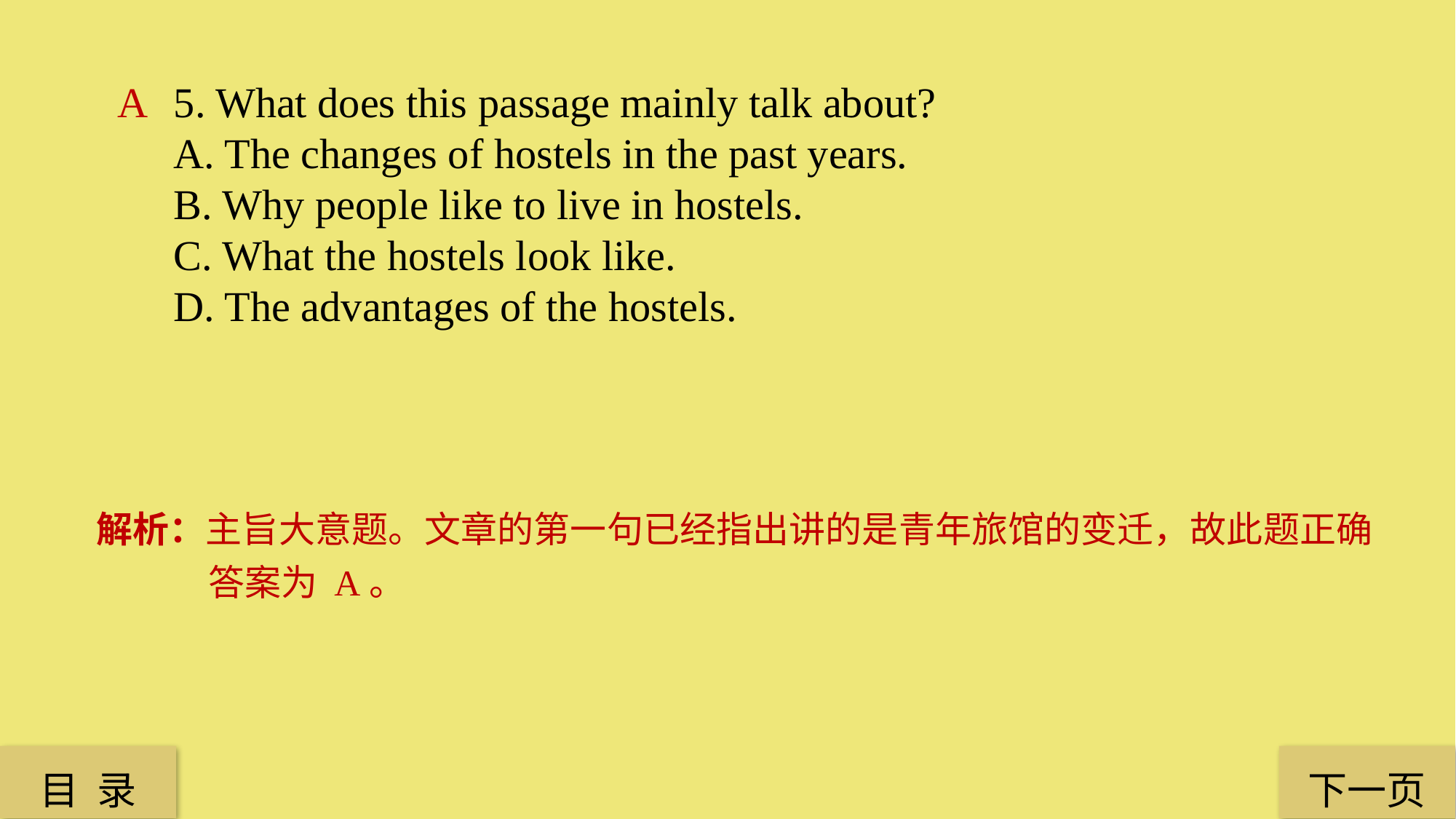

A
5. What does this passage mainly talk about?
A. The changes of hostels in the past years.
B. Why people like to live in hostels.
C. What the hostels look like.
D. The advantages of the hostels.
解析：主旨大意题。文章的第一句已经指出讲的是青年旅馆的变迁，故此题正确答案为 A。